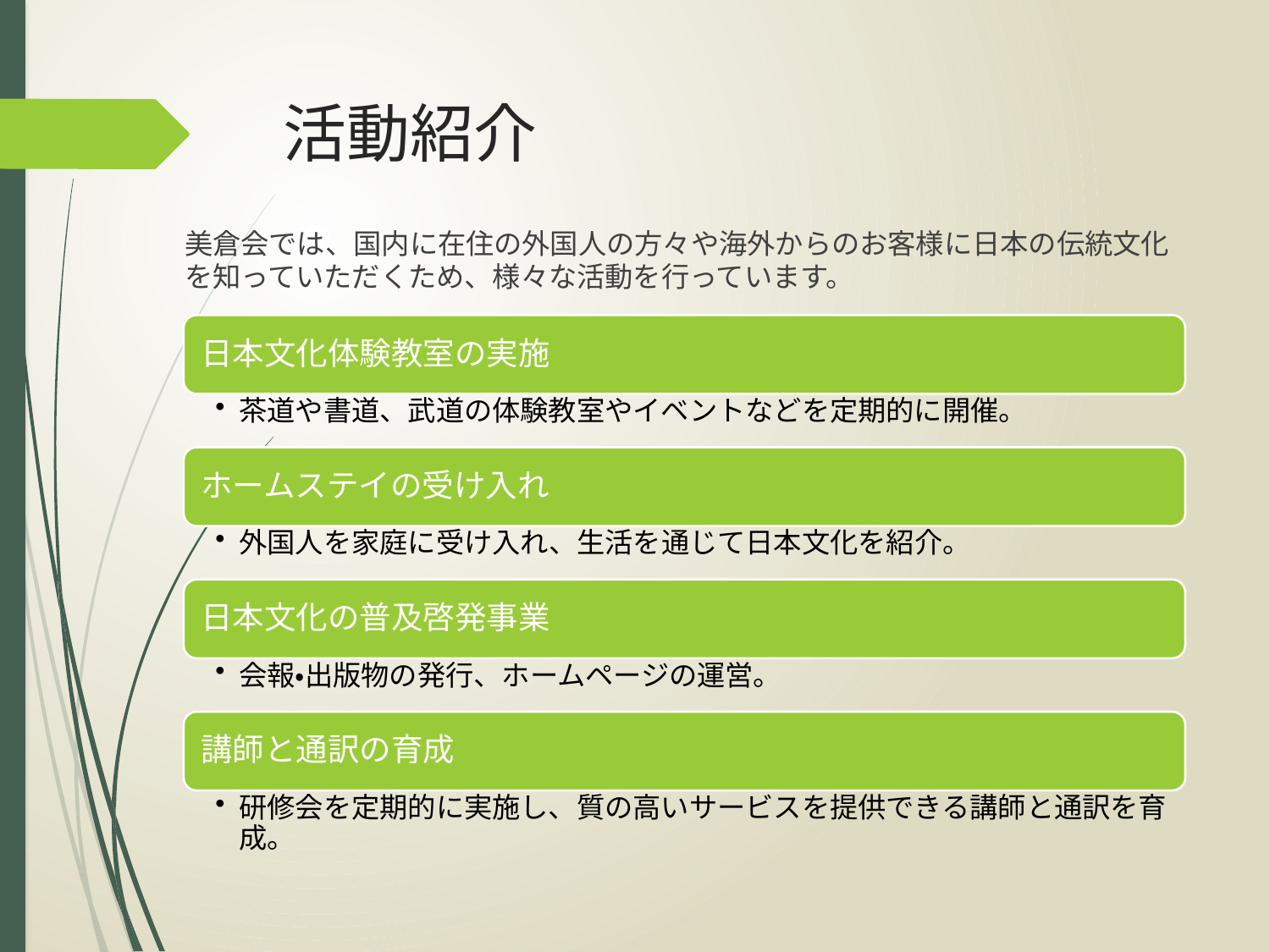

# 活動紹介
美倉会では、国内に在住の外国人の方々や海外からのお客様に日本の伝統文化を知っていただくため、様々な活動を行っています。
日本文化体験教室の実施
茶道や書道、武道の体験教室やイベントなどを定期的に開催。
ホームステイの受け入れ
外国人を家庭に受け入れ、生活を通じて日本文化を紹介。
日本文化の普及啓発事業
会報・出版物の発行、ホームページの運営。
講師と通訳の育成
研修会を定期的に実施し、質の高いサービスを提供できる講師と通訳を育成。